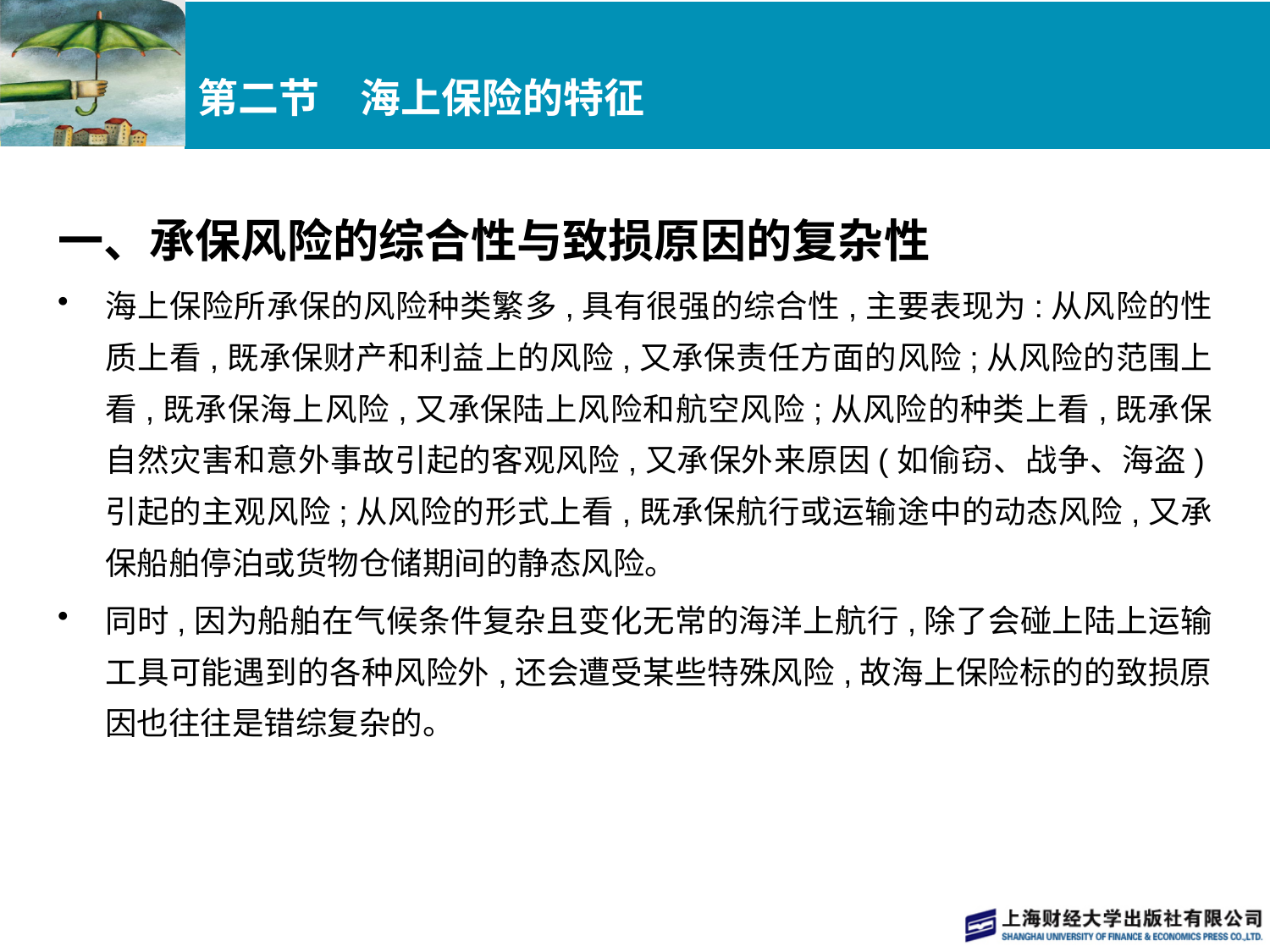

# 第二节　海上保险的特征
一、承保风险的综合性与致损原因的复杂性
海上保险所承保的风险种类繁多,具有很强的综合性,主要表现为:从风险的性质上看,既承保财产和利益上的风险,又承保责任方面的风险;从风险的范围上看,既承保海上风险,又承保陆上风险和航空风险;从风险的种类上看,既承保自然灾害和意外事故引起的客观风险,又承保外来原因(如偷窃、战争、海盗)引起的主观风险;从风险的形式上看,既承保航行或运输途中的动态风险,又承保船舶停泊或货物仓储期间的静态风险。
同时,因为船舶在气候条件复杂且变化无常的海洋上航行,除了会碰上陆上运输工具可能遇到的各种风险外,还会遭受某些特殊风险,故海上保险标的的致损原因也往往是错综复杂的。